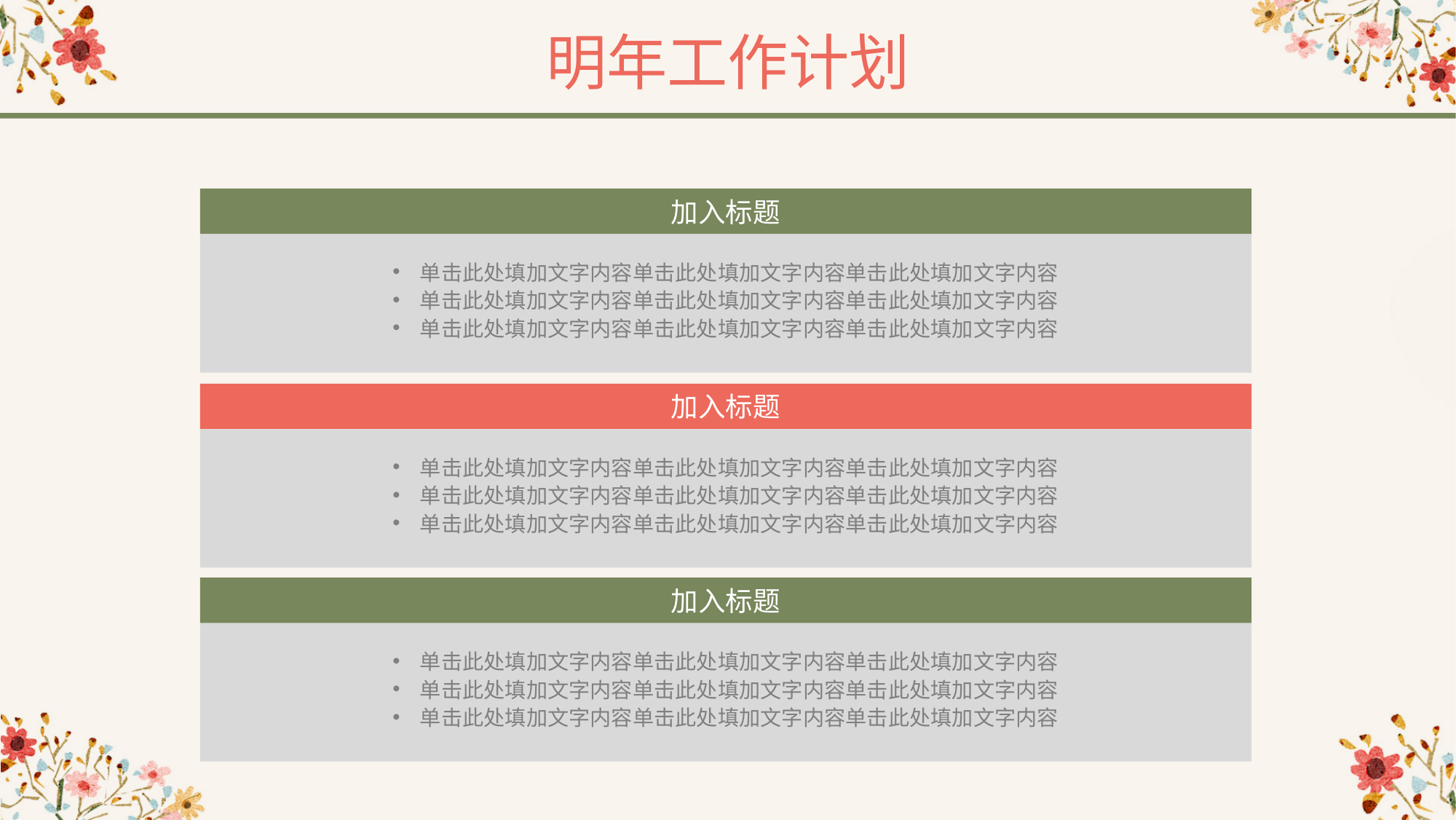

明年工作计划

加入标题
单击此处填加文字内容单击此处填加文字内容单击此处填加文字内容
单击此处填加文字内容单击此处填加文字内容单击此处填加文字内容
单击此处填加文字内容单击此处填加文字内容单击此处填加文字内容
加入标题
单击此处填加文字内容单击此处填加文字内容单击此处填加文字内容
单击此处填加文字内容单击此处填加文字内容单击此处填加文字内容
单击此处填加文字内容单击此处填加文字内容单击此处填加文字内容
加入标题
单击此处填加文字内容单击此处填加文字内容单击此处填加文字内容
单击此处填加文字内容单击此处填加文字内容单击此处填加文字内容
单击此处填加文字内容单击此处填加文字内容单击此处填加文字内容